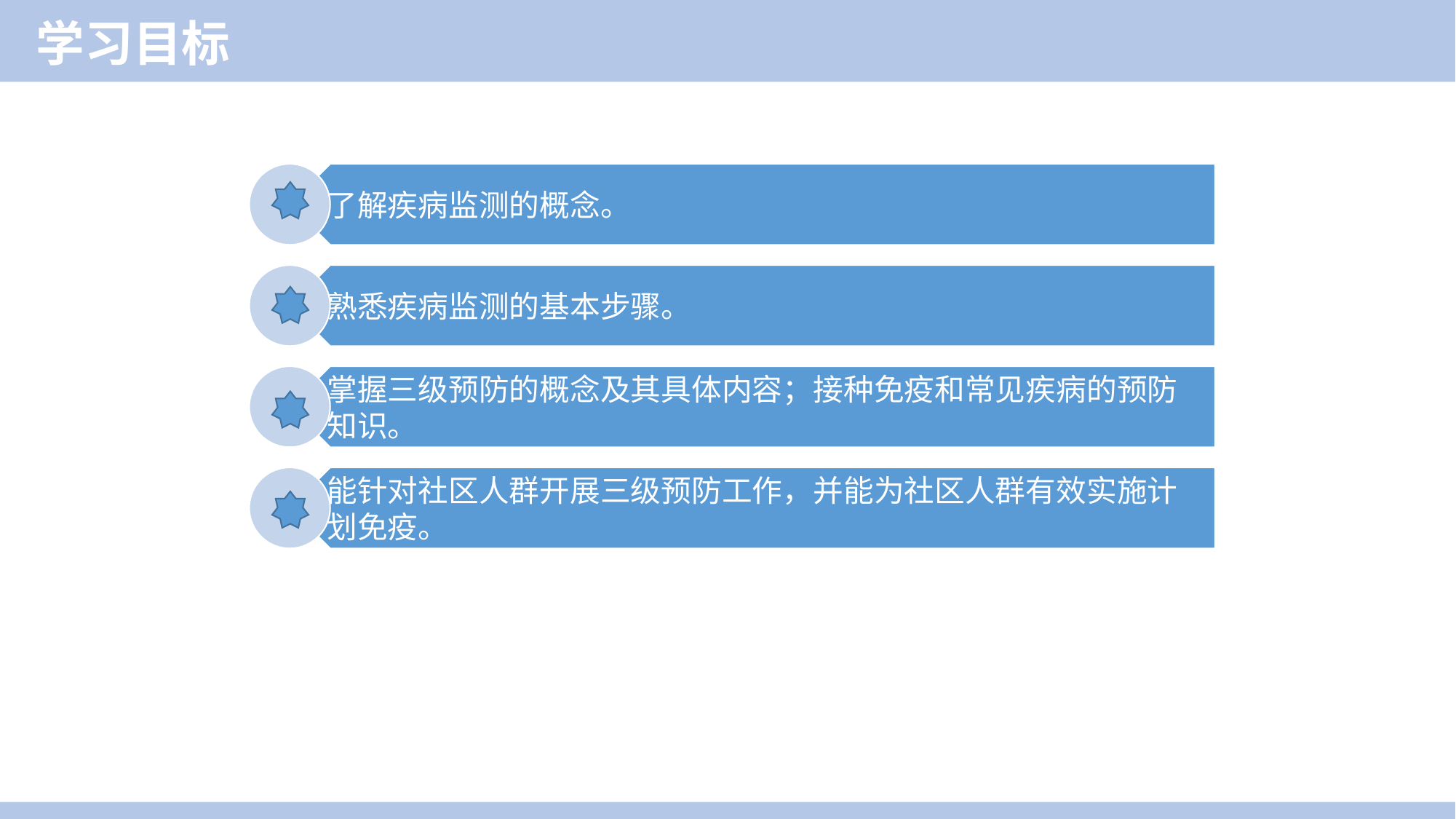

学习目标
了解疾病监测的概念。
熟悉疾病监测的基本步骤。
掌握三级预防的概念及其具体内容；接种免疫和常见疾病的预防知识。
能针对社区人群开展三级预防工作，并能为社区人群有效实施计划免疫。